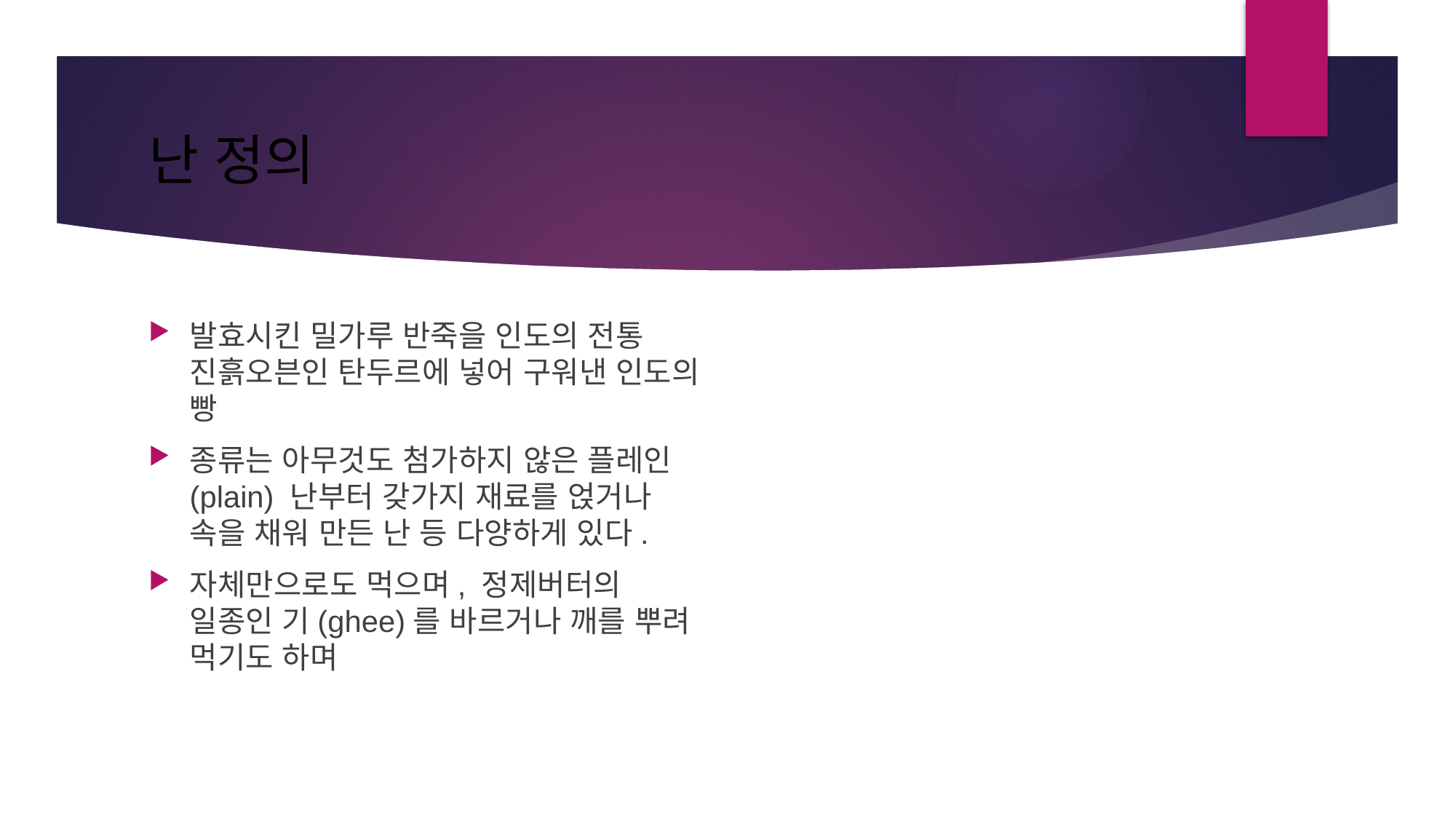

# 난 정의
발효시킨 밀가루 반죽을 인도의 전통 진흙오븐인 탄두르에 넣어 구워낸 인도의 빵
종류는 아무것도 첨가하지 않은 플레인(plain) 난부터 갖가지 재료를 얹거나 속을 채워 만든 난 등 다양하게 있다.
자체만으로도 먹으며, 정제버터의 일종인 기(ghee)를 바르거나 깨를 뿌려 먹기도 하며